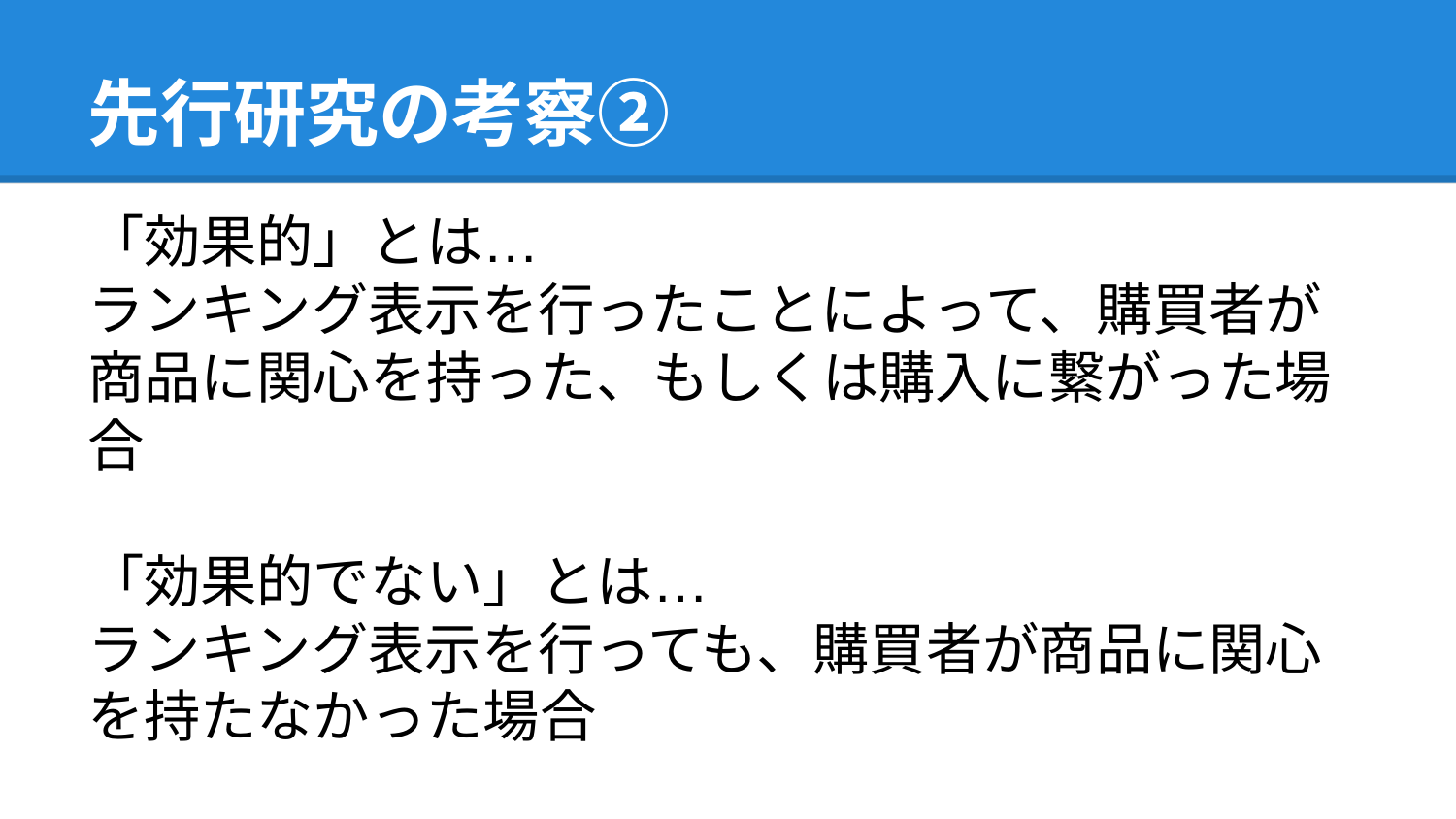

# 先行研究の考察②
「効果的」とは…
ランキング表示を行ったことによって、購買者が商品に関心を持った、もしくは購入に繋がった場合

「効果的でない」とは…
ランキング表示を行っても、購買者が商品に関心を持たなかった場合